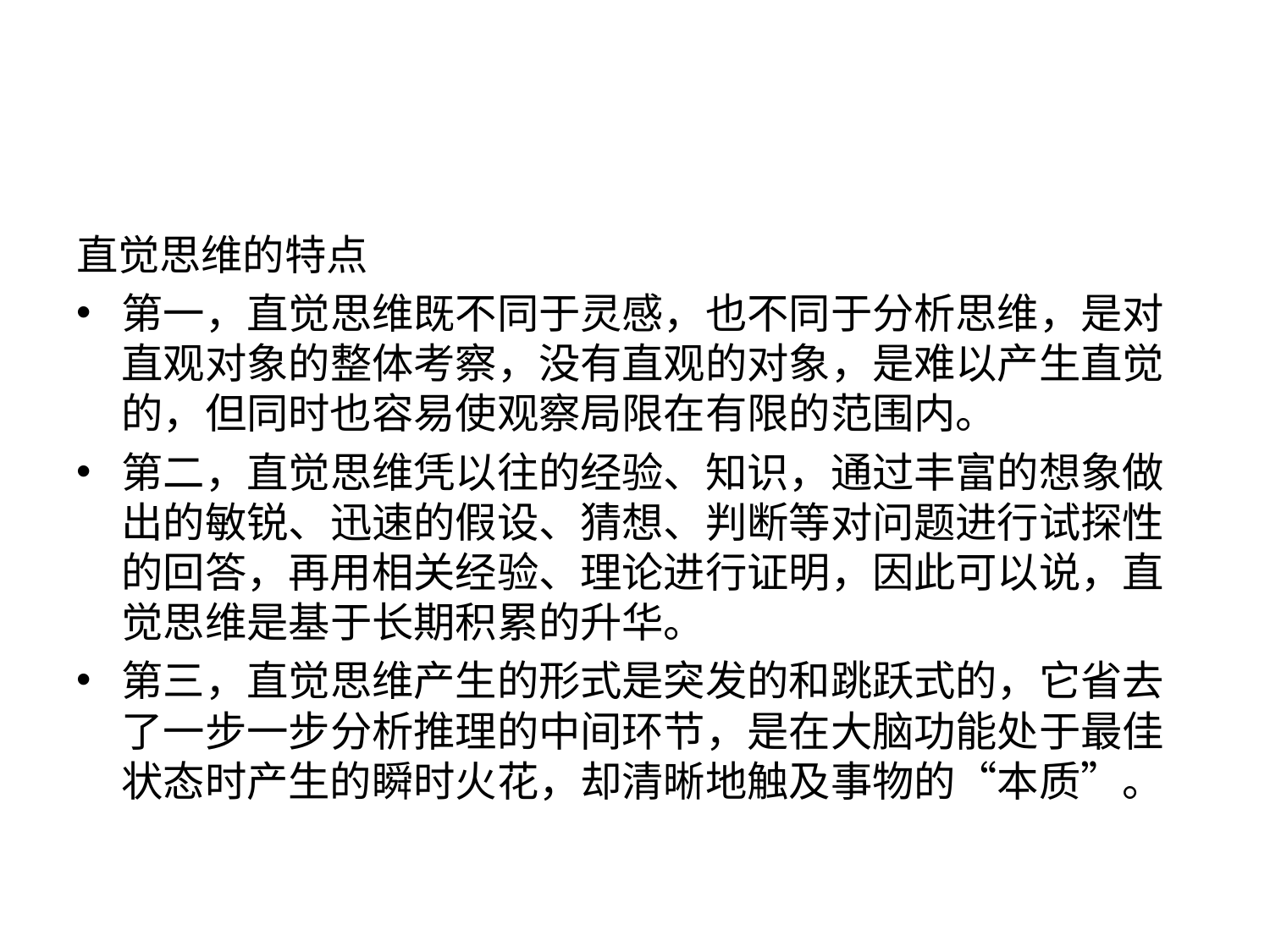

#
直觉思维的特点
第一，直觉思维既不同于灵感，也不同于分析思维，是对直观对象的整体考察，没有直观的对象，是难以产生直觉的，但同时也容易使观察局限在有限的范围内。
第二，直觉思维凭以往的经验、知识，通过丰富的想象做出的敏锐、迅速的假设、猜想、判断等对问题进行试探性的回答，再用相关经验、理论进行证明，因此可以说，直觉思维是基于长期积累的升华。
第三，直觉思维产生的形式是突发的和跳跃式的，它省去了一步一步分析推理的中间环节，是在大脑功能处于最佳状态时产生的瞬时火花，却清晰地触及事物的“本质”。